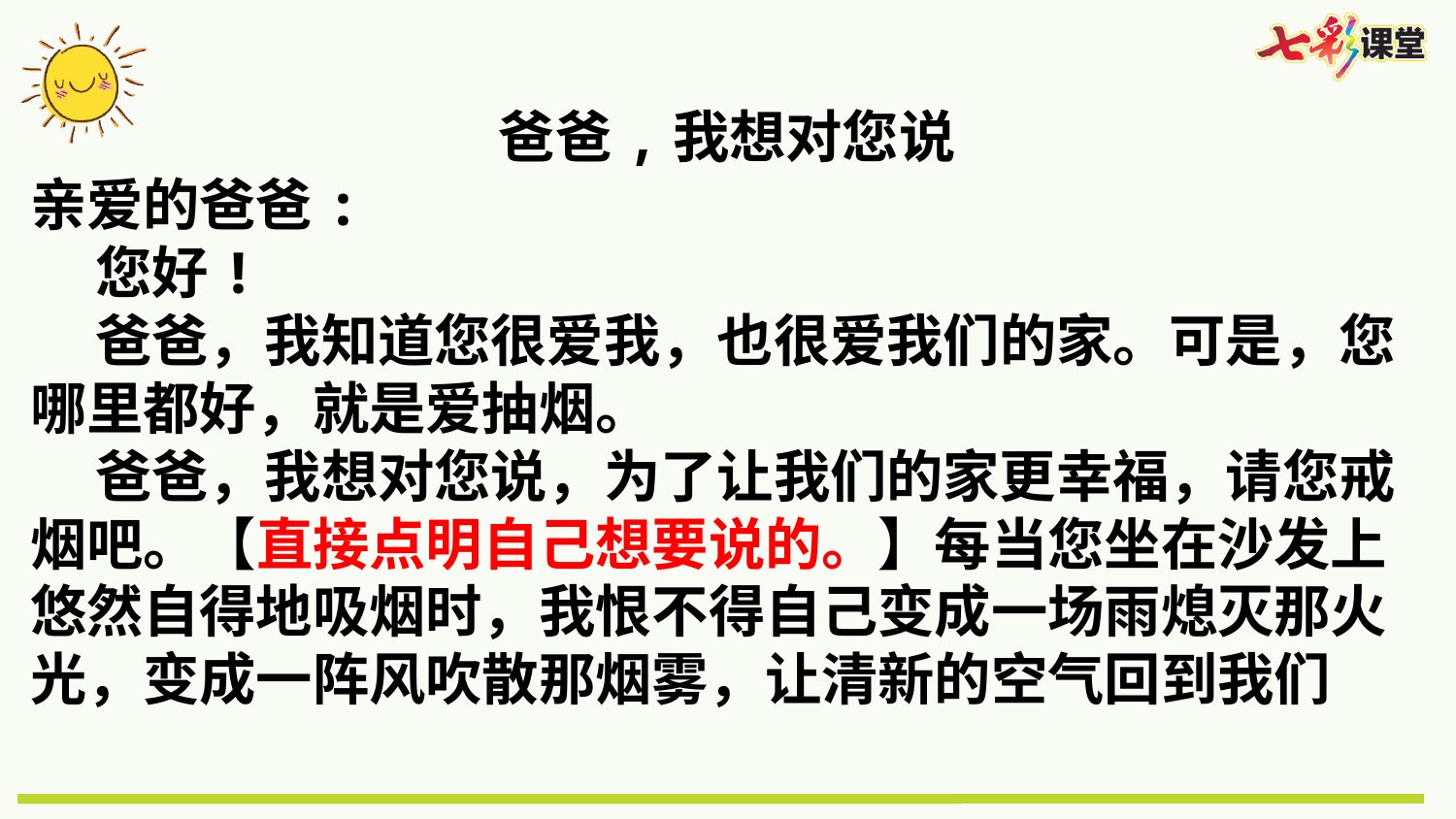

爸爸,我想对您说
亲爱的爸爸:
    您好!
    爸爸，我知道您很爱我，也很爱我们的家。可是，您哪里都好，就是爱抽烟。
    爸爸，我想对您说，为了让我们的家更幸福，请您戒烟吧。【直接点明自己想要说的。】每当您坐在沙发上悠然自得地吸烟时，我恨不得自己变成一场雨熄灭那火光，变成一阵风吹散那烟雾，让清新的空气回到我们